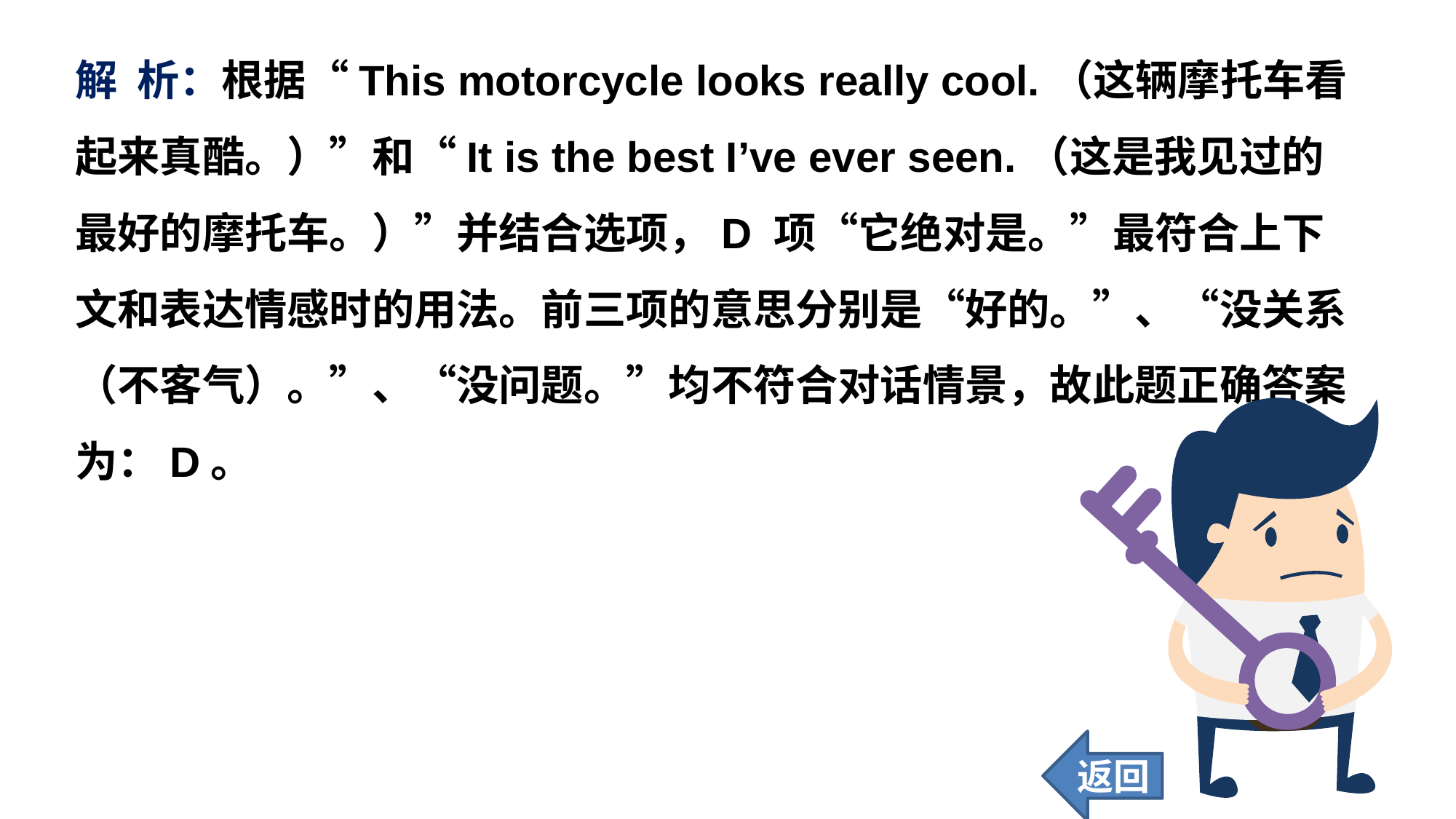

解  析：根据“This motorcycle looks really cool.（这辆摩托车看起来真酷。）”和“It is the best I’ve ever seen.（这是我见过的最好的摩托车。）”并结合选项，D 项“它绝对是。”最符合上下文和表达情感时的用法。前三项的意思分别是“好的。”、“没关系（不客气）。”、“没问题。”均不符合对话情景，故此题正确答案为：D。

返回
50